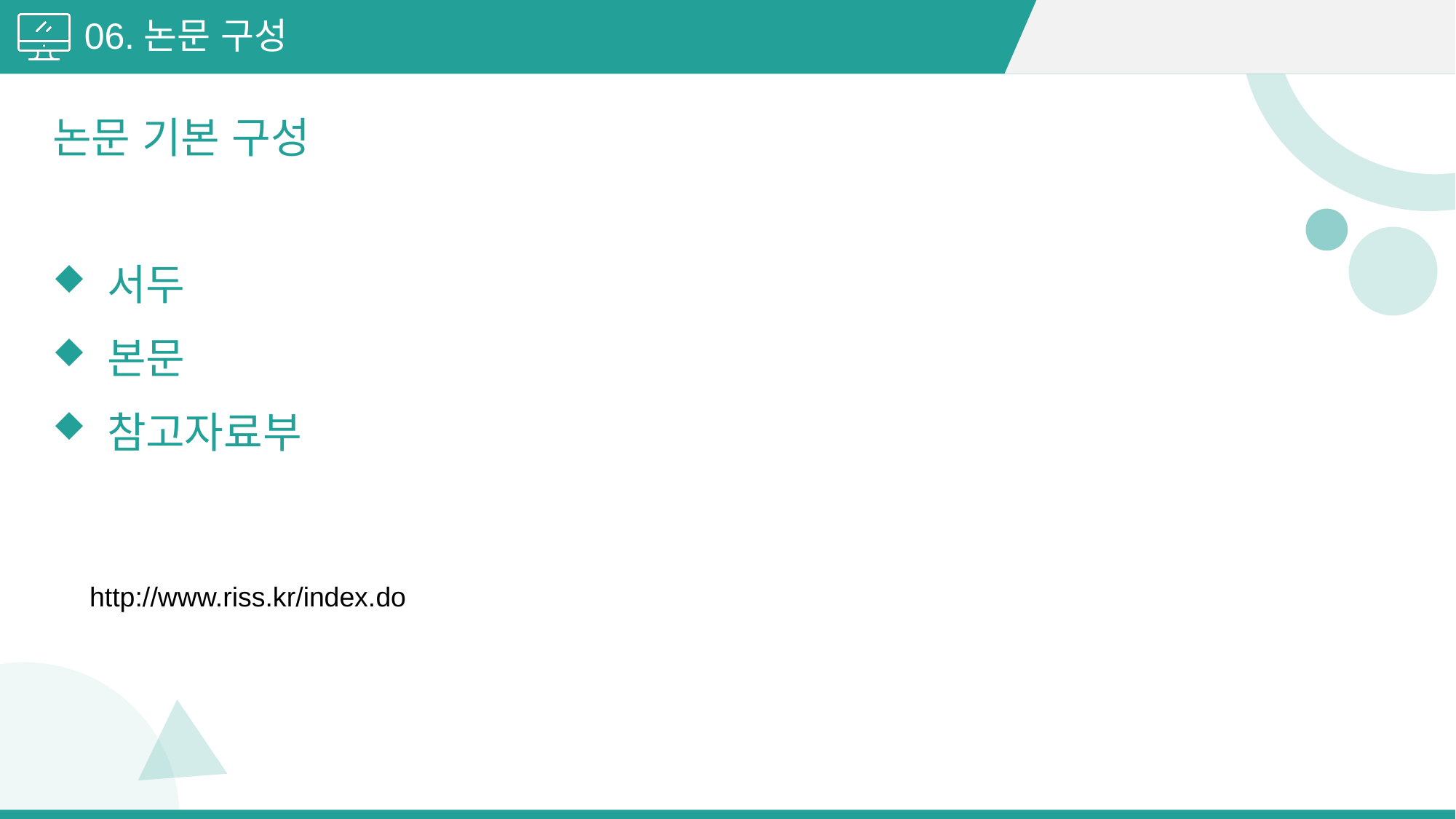

06.논문 구성
논문 기본 구성

서두
본문
참고자료부
http://www.riss.kr/index.do